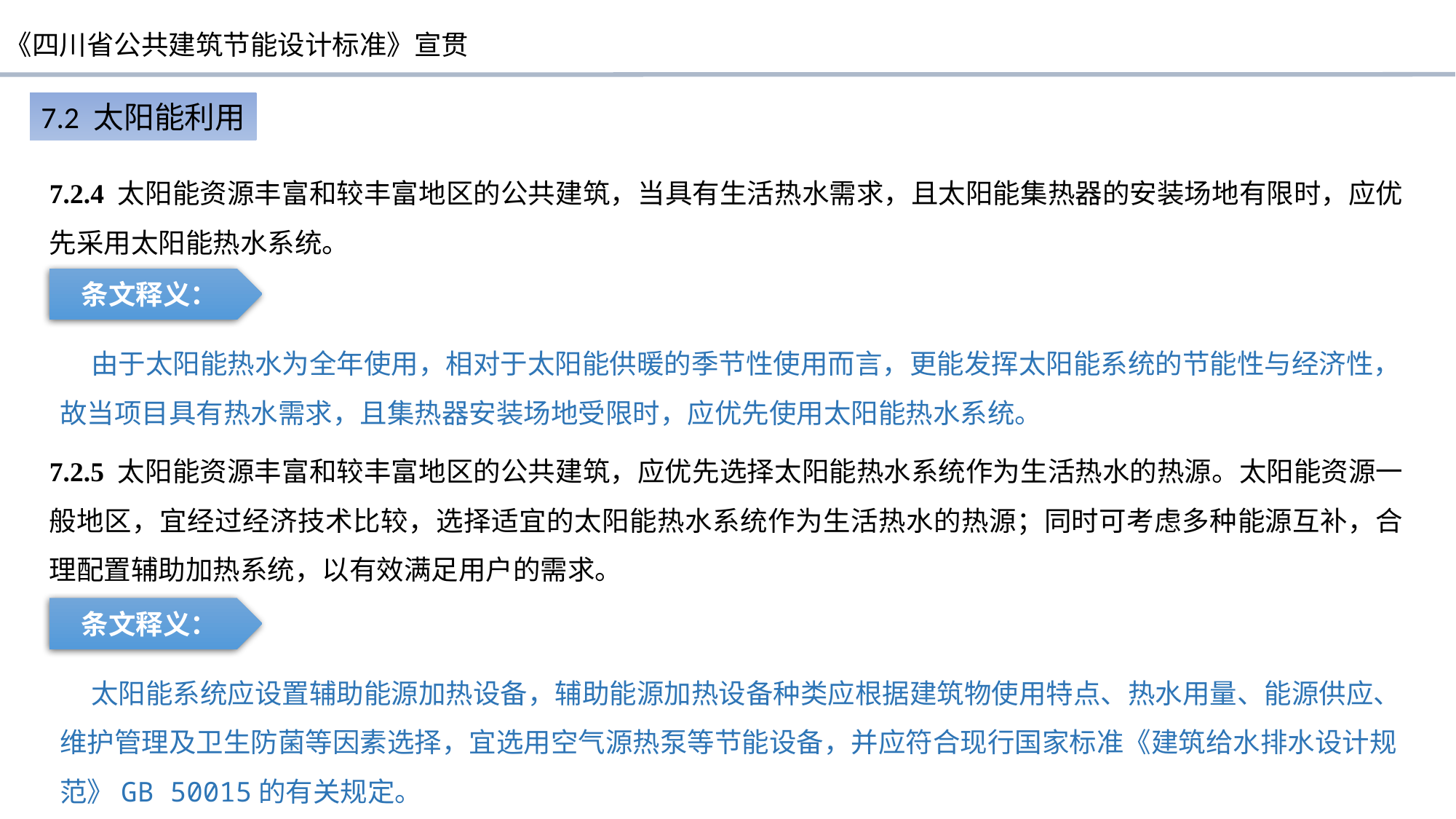

7.2 太阳能利用
7.2.4 太阳能资源丰富和较丰富地区的公共建筑，当具有生活热水需求，且太阳能集热器的安装场地有限时，应优先采用太阳能热水系统。
条文释义：
    由于太阳能热水为全年使用，相对于太阳能供暖的季节性使用而言，更能发挥太阳能系统的节能性与经济性，故当项目具有热水需求，且集热器安装场地受限时，应优先使用太阳能热水系统。
7.2.5 太阳能资源丰富和较丰富地区的公共建筑，应优先选择太阳能热水系统作为生活热水的热源。太阳能资源一般地区，宜经过经济技术比较，选择适宜的太阳能热水系统作为生活热水的热源；同时可考虑多种能源互补，合理配置辅助加热系统，以有效满足用户的需求。
条文释义：
    太阳能系统应设置辅助能源加热设备，辅助能源加热设备种类应根据建筑物使用特点、热水用量、能源供应、维护管理及卫生防菌等因素选择，宜选用空气源热泵等节能设备，并应符合现行国家标准《建筑给水排水设计规范》GB 50015的有关规定。